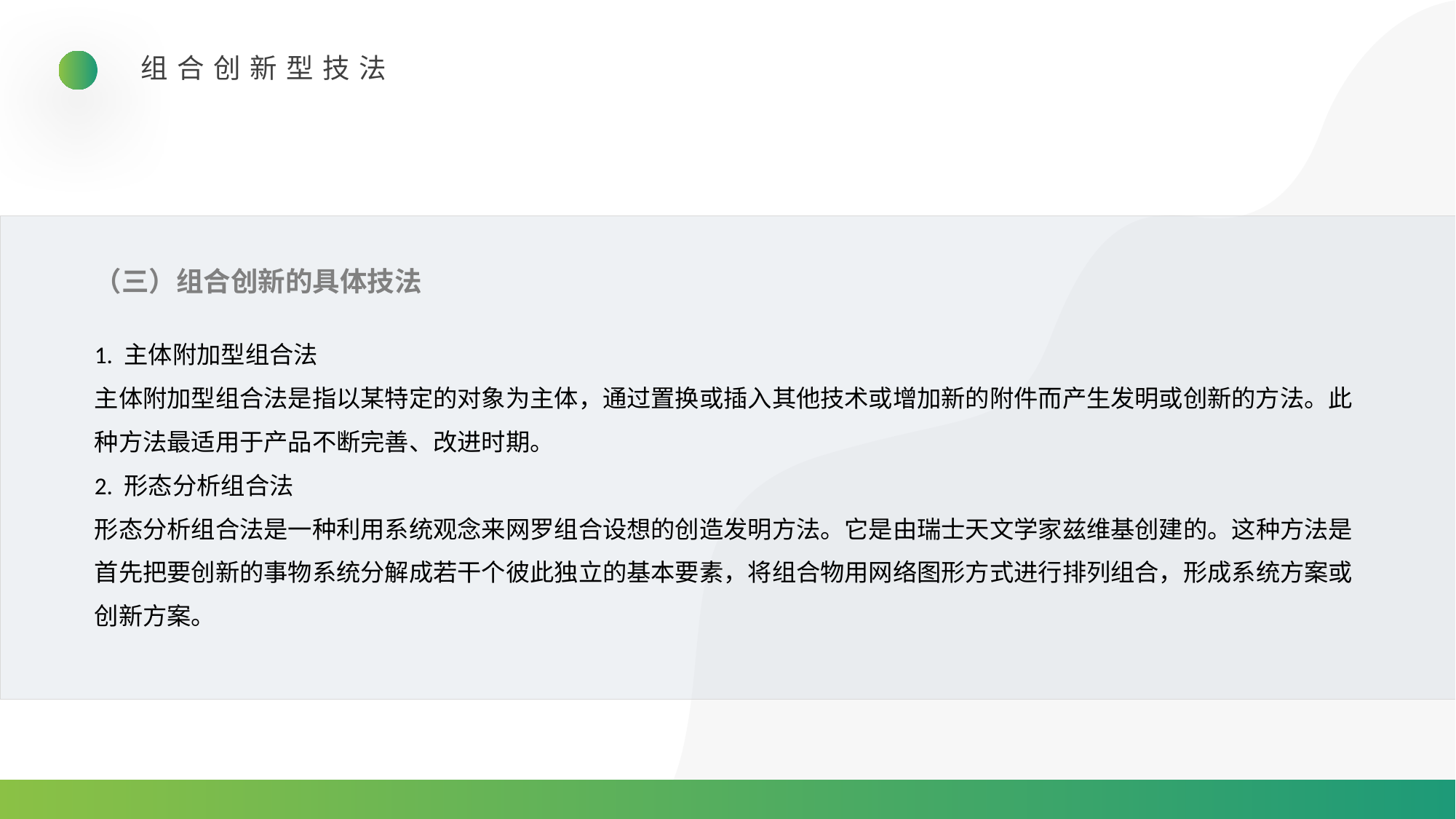

组合创新型技法

（三）组合创新的具体技法
1. 主体附加型组合法
主体附加型组合法是指以某特定的对象为主体，通过置换或插入其他技术或增加新的附件而产生发明或创新的方法。此种方法最适用于产品不断完善、改进时期。
2. 形态分析组合法
形态分析组合法是一种利用系统观念来网罗组合设想的创造发明方法。它是由瑞士天文学家兹维基创建的。这种方法是首先把要创新的事物系统分解成若干个彼此独立的基本要素，将组合物用网络图形方式进行排列组合，形成系统方案或创新方案。